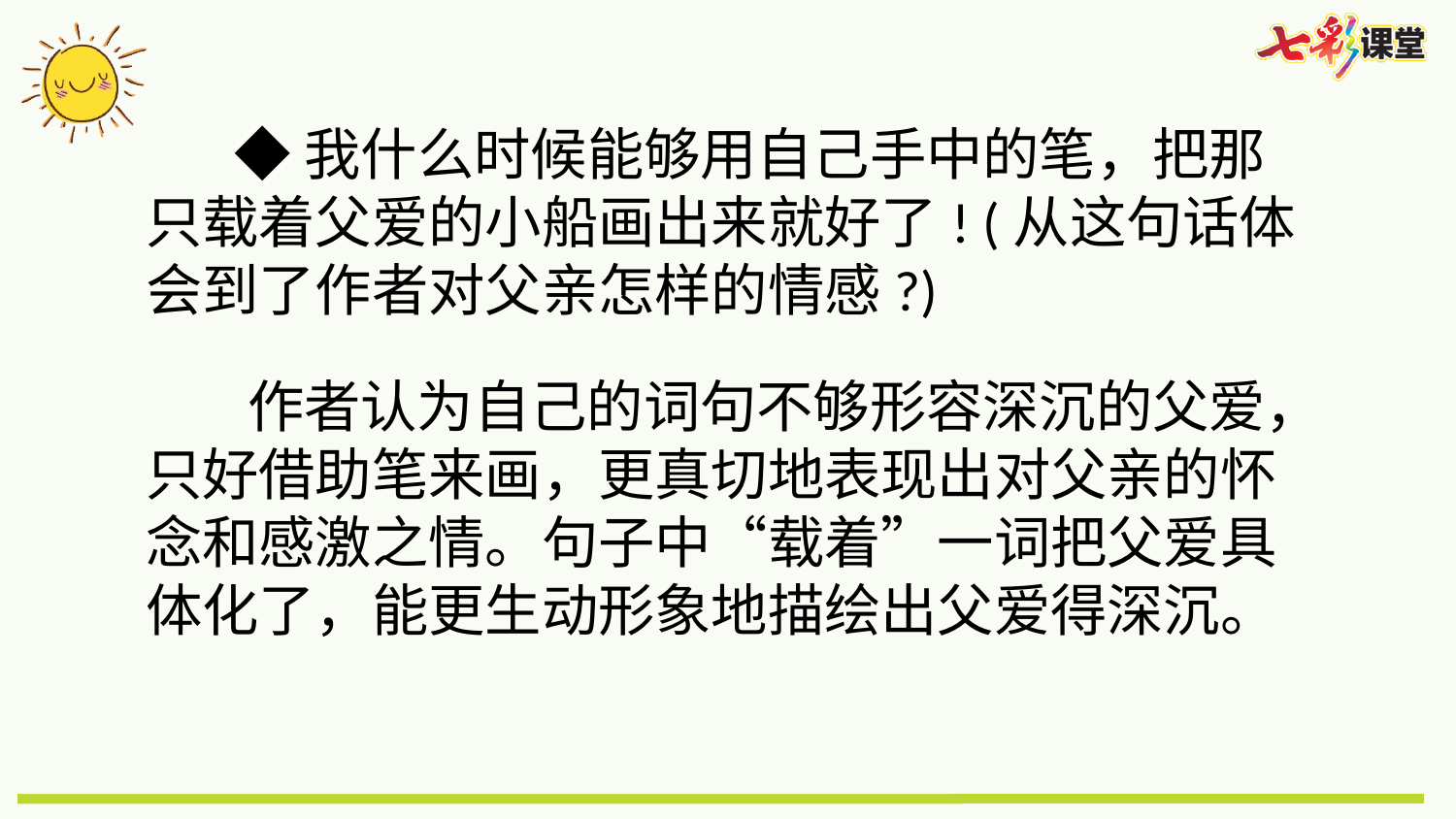

◆我什么时候能够用自己手中的笔，把那只载着父爱的小船画出来就好了! (从这句话体会到了作者对父亲怎样的情感?)
       作者认为自己的词句不够形容深沉的父爱，只好借助笔来画，更真切地表现出对父亲的怀念和感激之情。句子中“载着”一词把父爱具体化了，能更生动形象地描绘出父爱得深沉。